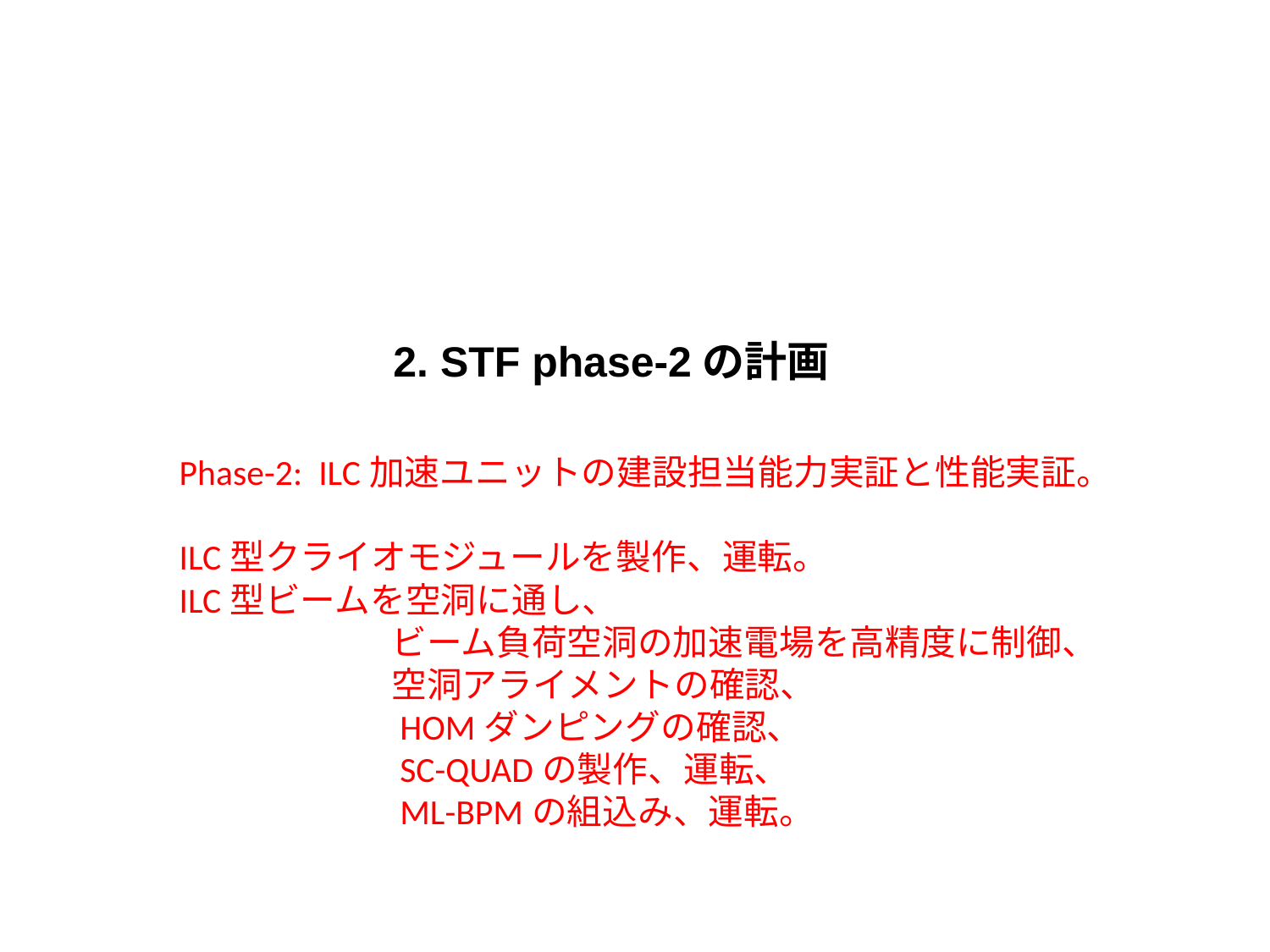

2. STF phase-2の計画
Phase-2:  ILC加速ユニットの建設担当能力実証と性能実証。

ILC型クライオモジュールを製作、運転。
ILC型ビームを空洞に通し、
　　　　　　ビーム負荷空洞の加速電場を高精度に制御、
　　　　　　空洞アライメントの確認、
　　　　　　HOMダンピングの確認、
　　　　　　SC-QUADの製作、運転、
　　　　　　ML-BPMの組込み、運転。